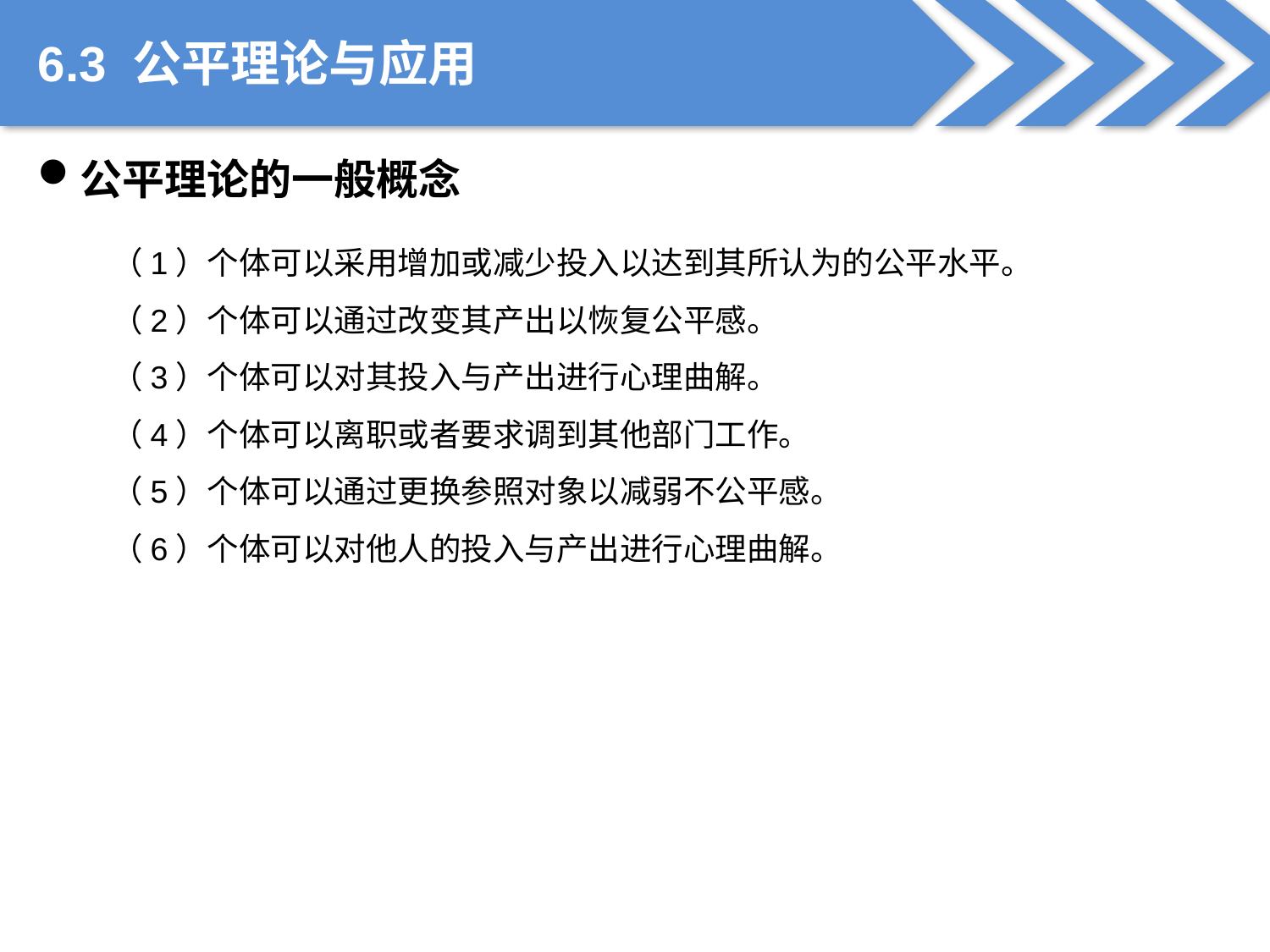

6.3 公平理论与应用
公平理论的一般概念
（1）个体可以采用增加或减少投入以达到其所认为的公平水平。
（2）个体可以通过改变其产出以恢复公平感。
（3）个体可以对其投入与产出进行心理曲解。
（4）个体可以离职或者要求调到其他部门工作。
（5）个体可以通过更换参照对象以减弱不公平感。
（6）个体可以对他人的投入与产出进行心理曲解。